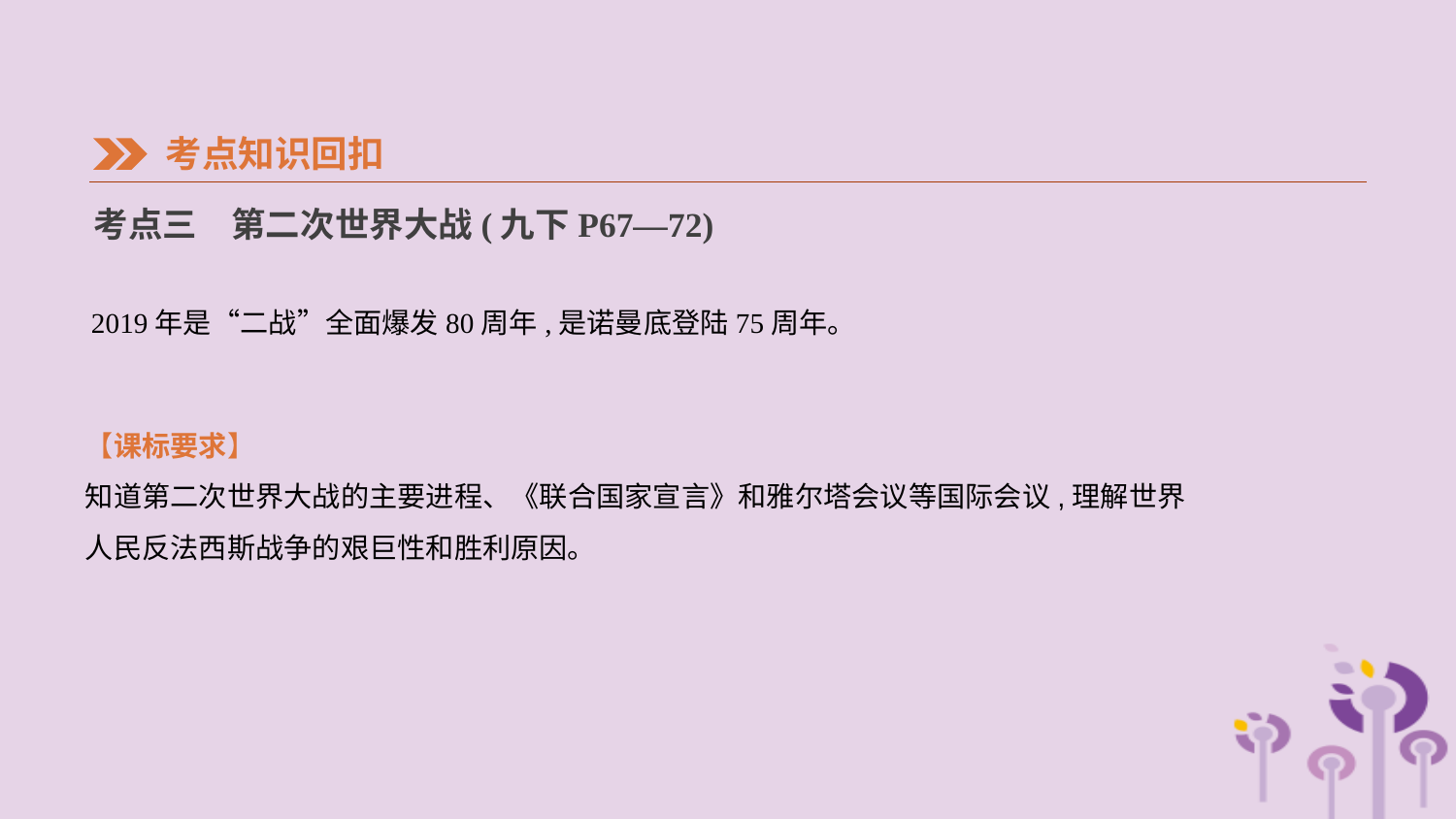

考点知识回扣

考点三　第二次世界大战(九下P67—72)
2019年是“二战”全面爆发80周年,是诺曼底登陆75周年。
【课标要求】
知道第二次世界大战的主要进程、《联合国家宣言》和雅尔塔会议等国际会议,理解世界人民反法西斯战争的艰巨性和胜利原因。